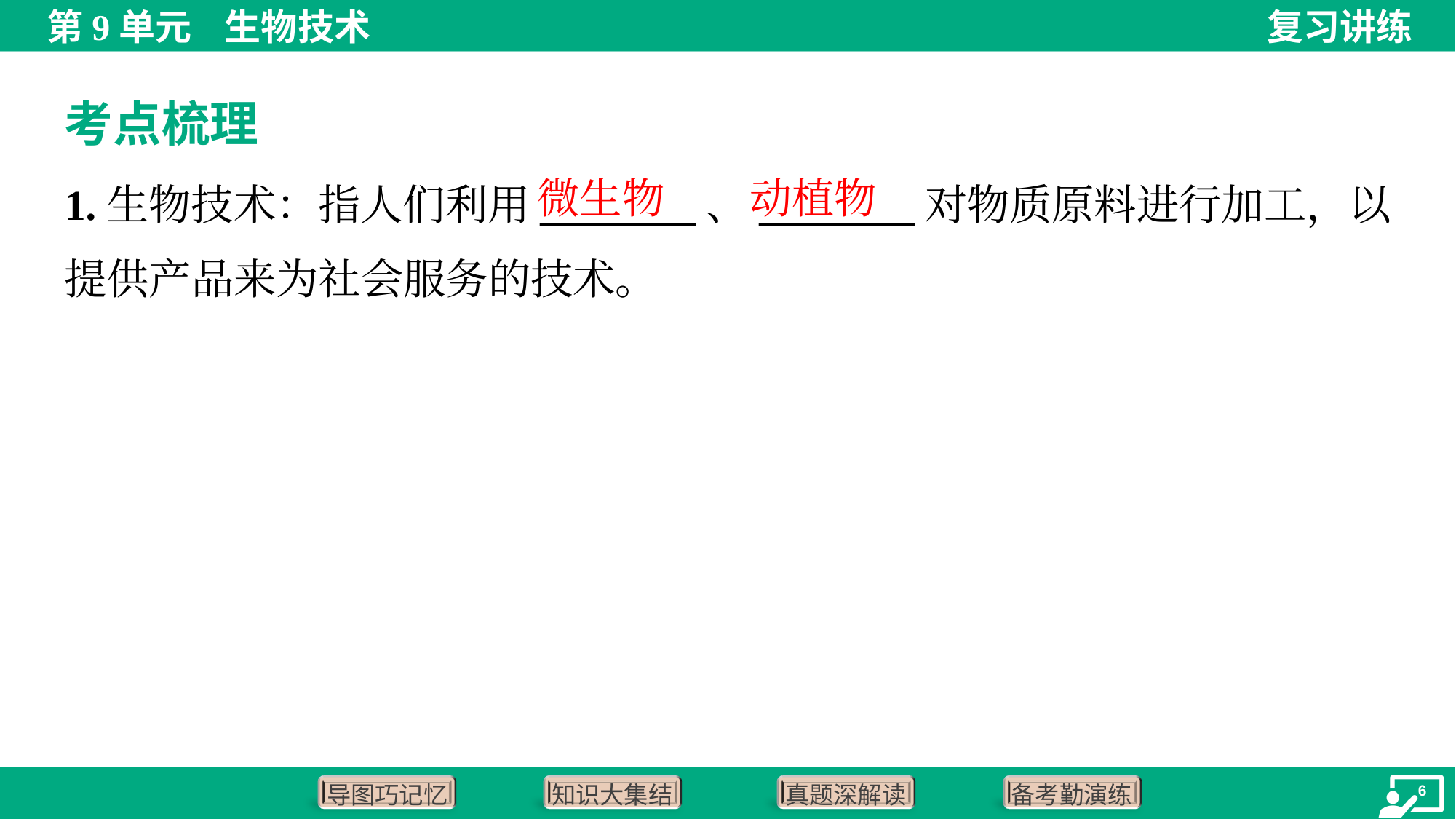

考点梳理
微生物
动植物
1.生物技术：指人们利用________、________对物质原料进行加工，以
提供产品来为社会服务的技术。